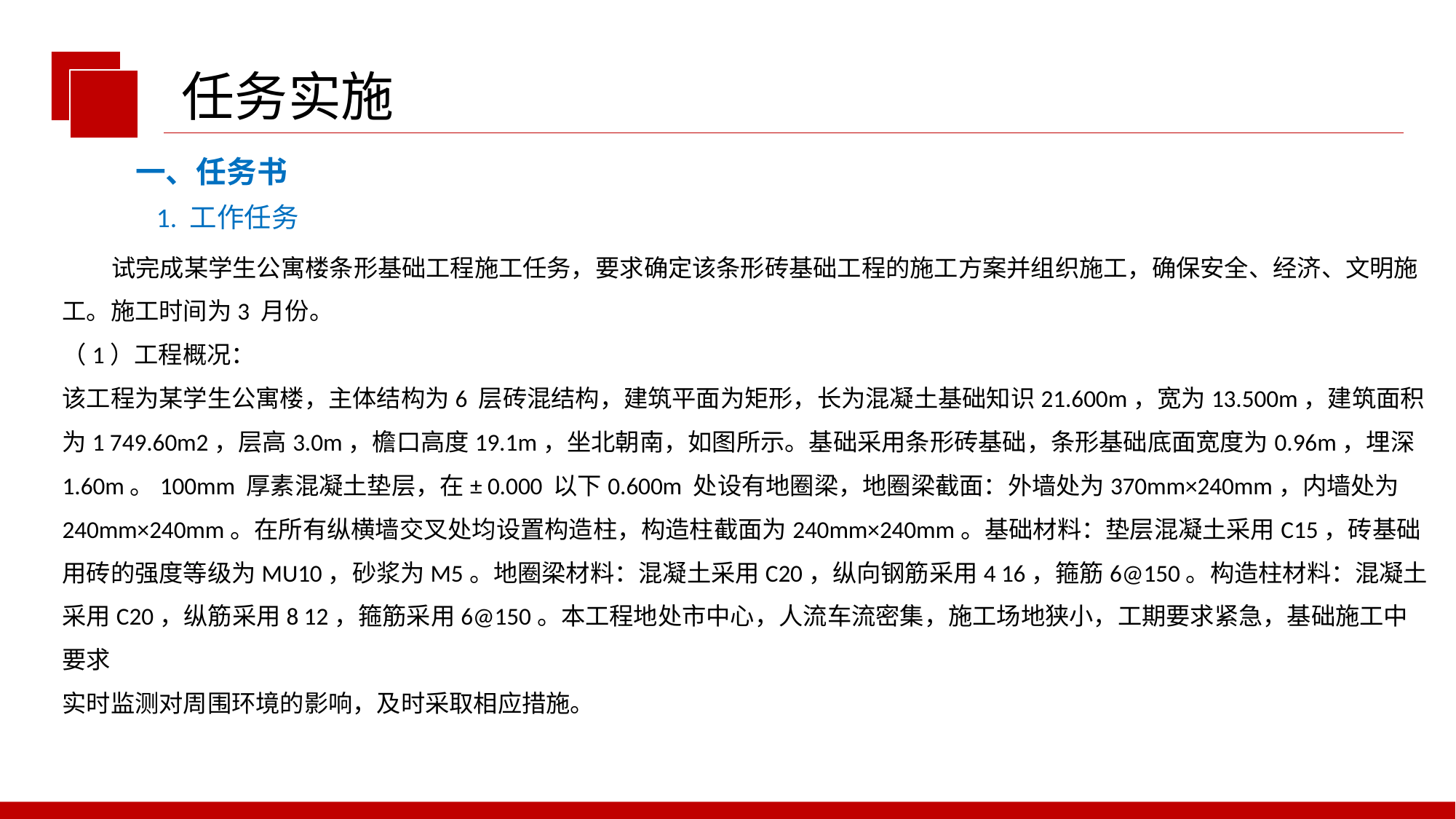

任务实施
一、任务书
1. 工作任务
        试完成某学生公寓楼条形基础工程施工任务，要求确定该条形砖基础工程的施工方案并组织施工，确保安全、经济、文明施工。施工时间为3 月份。
（1）工程概况：
该工程为某学生公寓楼，主体结构为6 层砖混结构，建筑平面为矩形，长为混凝土基础知识21.600m，宽为13.500m，建筑面积为1 749.60m2，层高3.0m，檐口高度19.1m，坐北朝南，如图所示。基础采用条形砖基础，条形基础底面宽度为0.96m，埋深1.60m。100mm 厚素混凝土垫层，在± 0.000 以下0.600m 处设有地圈梁，地圈梁截面：外墙处为370mm×240mm，内墙处为240mm×240mm。在所有纵横墙交叉处均设置构造柱，构造柱截面为240mm×240mm。基础材料：垫层混凝土采用C15，砖基础用砖的强度等级为MU10，砂浆为M5。地圈梁材料：混凝土采用C20，纵向钢筋采用4 16，箍筋6@150。构造柱材料：混凝土采用C20，纵筋采用8 12，箍筋采用6@150。本工程地处市中心，人流车流密集，施工场地狭小，工期要求紧急，基础施工中要求
实时监测对周围环境的影响，及时采取相应措施。